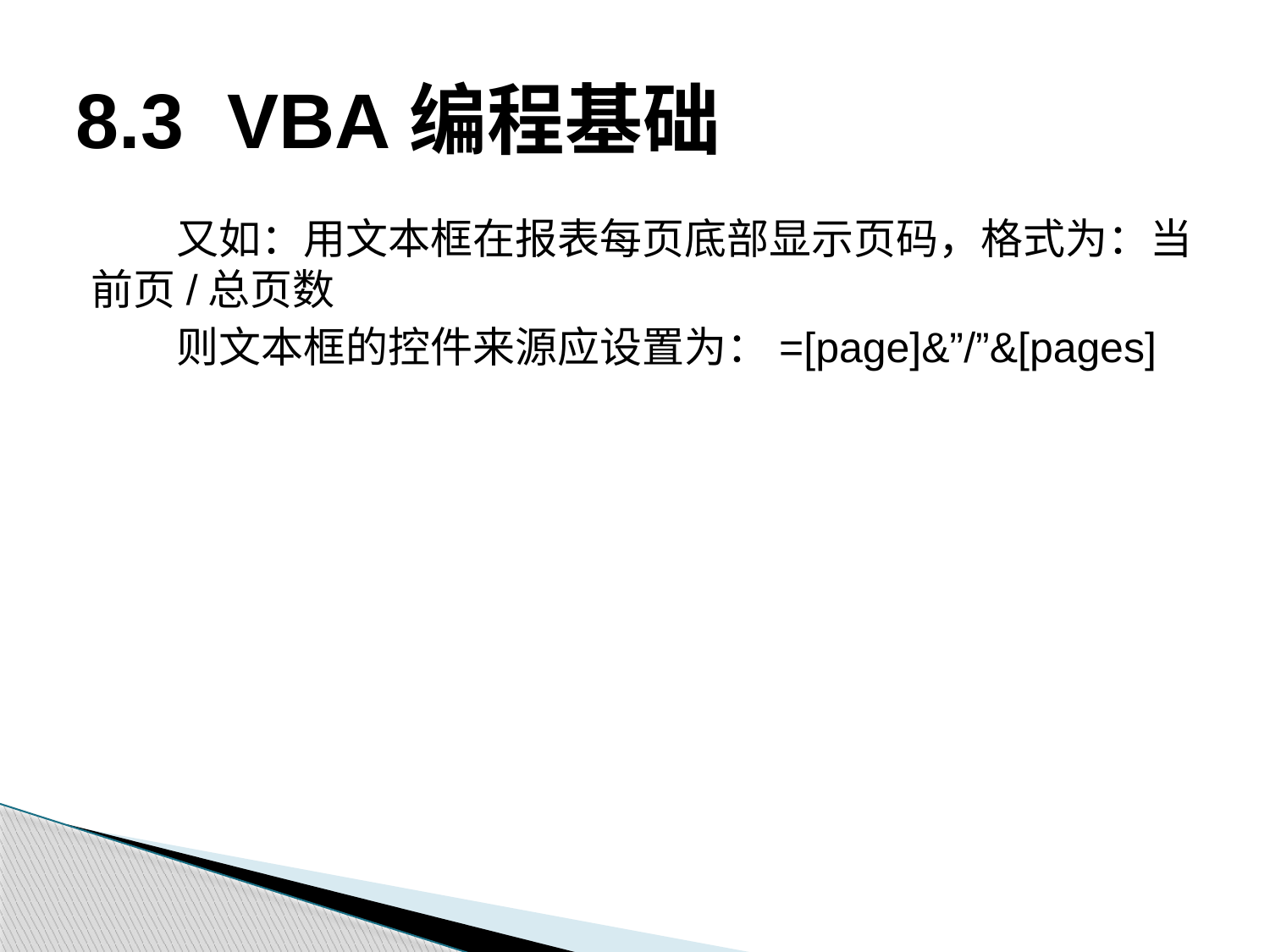

# 8.3  VBA编程基础
又如：用文本框在报表每页底部显示页码，格式为：当前页/总页数
则文本框的控件来源应设置为：=[page]&”/”&[pages]